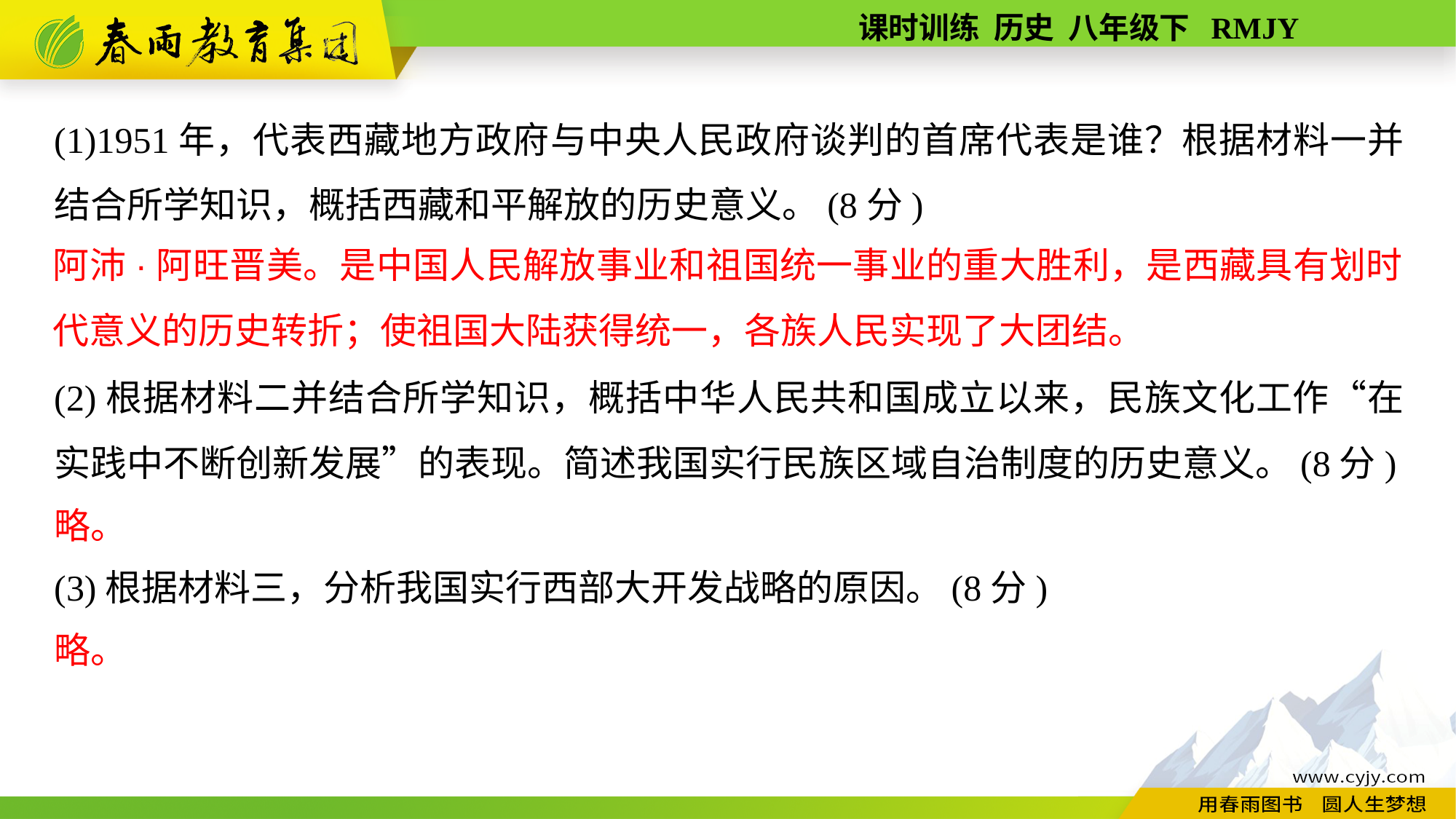

(1)1951年，代表西藏地方政府与中央人民政府谈判的首席代表是谁？根据材料一并结合所学知识，概括西藏和平解放的历史意义。(8分)
阿沛·阿旺晋美。是中国人民解放事业和祖国统一事业的重大胜利，是西藏具有划时代意义的历史转折；使祖国大陆获得统一，各族人民实现了大团结。
(2)根据材料二并结合所学知识，概括中华人民共和国成立以来，民族文化工作“在实践中不断创新发展”的表现。简述我国实行民族区域自治制度的历史意义。(8分)
略。
(3)根据材料三，分析我国实行西部大开发战略的原因。(8分)
略。